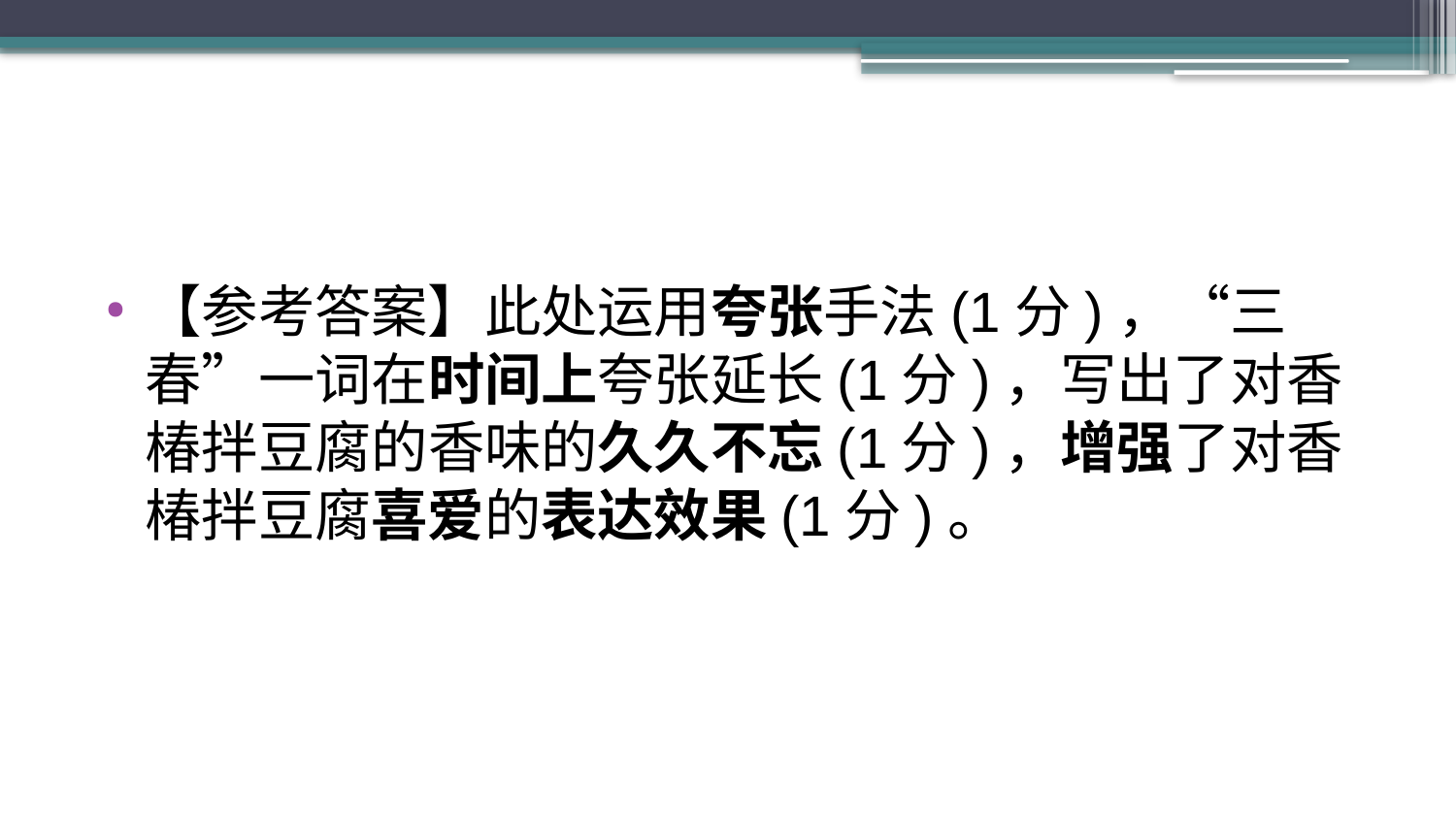

#
【参考答案】此处运用夸张手法(1分)，“三春”一词在时间上夸张延长(1分)，写出了对香椿拌豆腐的香味的久久不忘(1分)，增强了对香椿拌豆腐喜爱的表达效果(1分)。